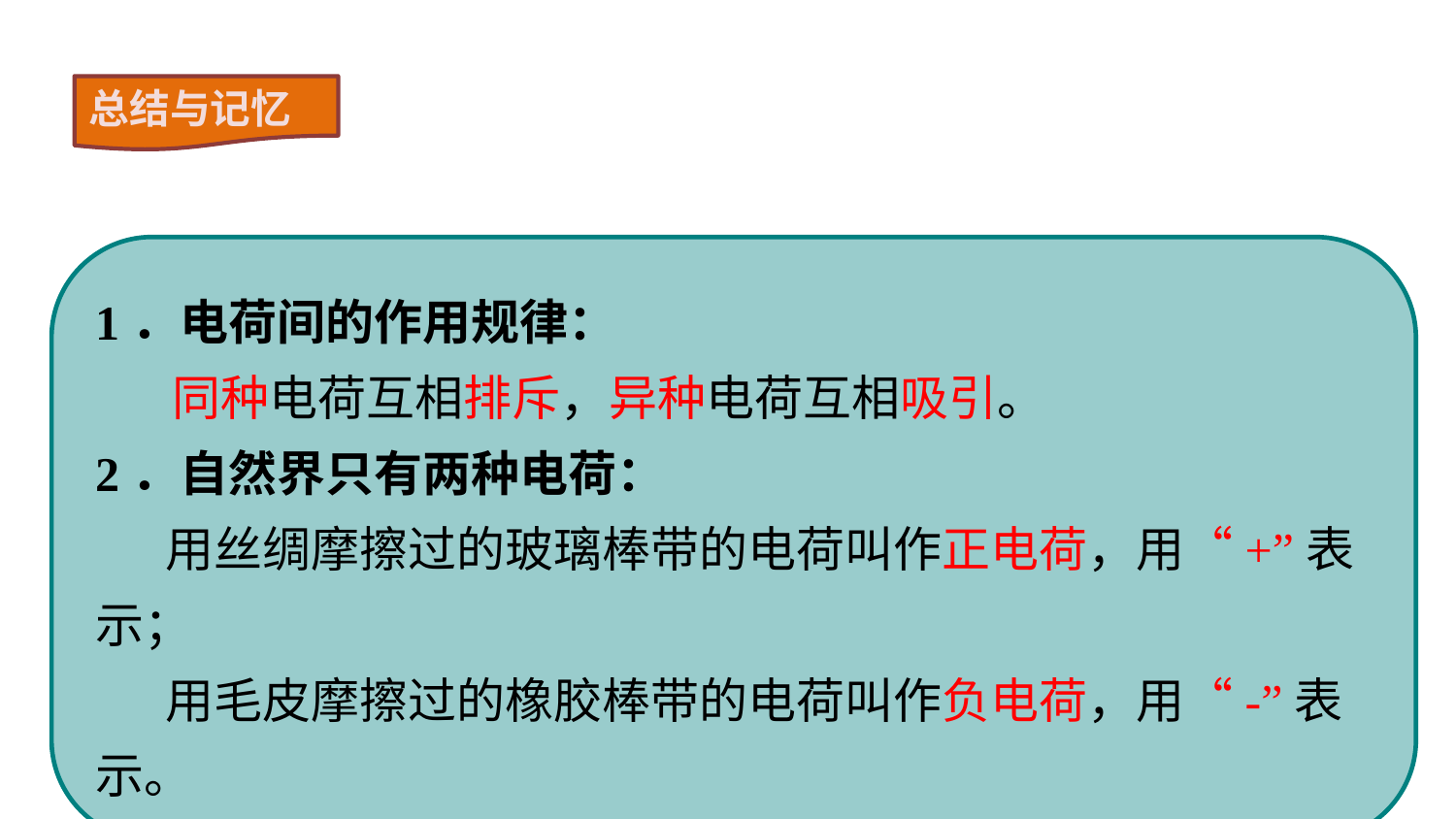

总结与记忆
1．电荷间的作用规律：
      同种电荷互相排斥，异种电荷互相吸引。
2．自然界只有两种电荷：
　  用丝绸摩擦过的玻璃棒带的电荷叫作正电荷，用“+”表示；
　  用毛皮摩擦过的橡胶棒带的电荷叫作负电荷，用“-”表示。